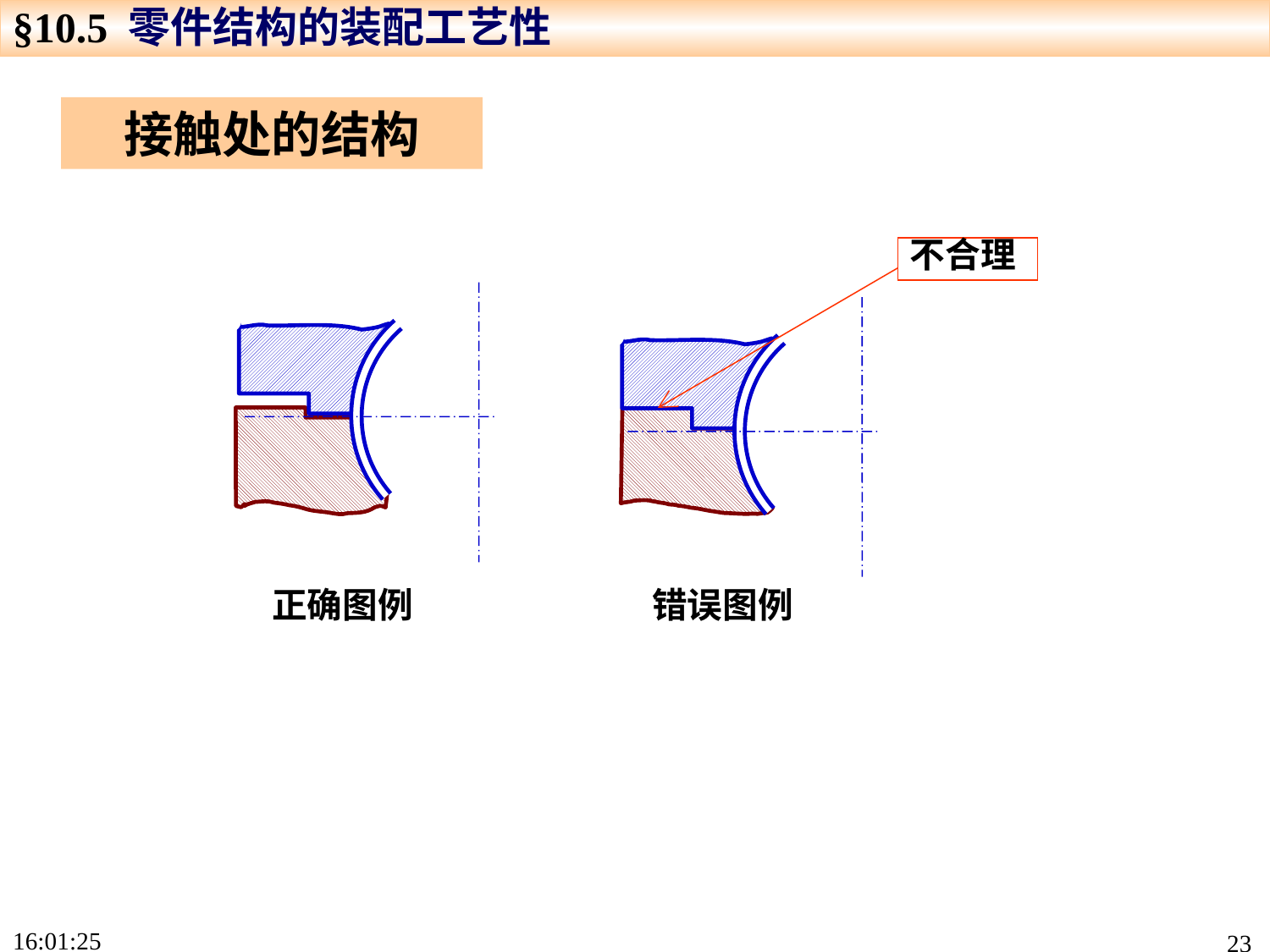

§10.5 零件结构的装配工艺性
接触处的结构

不合理

正确图例
错误图例
16:01:25
23